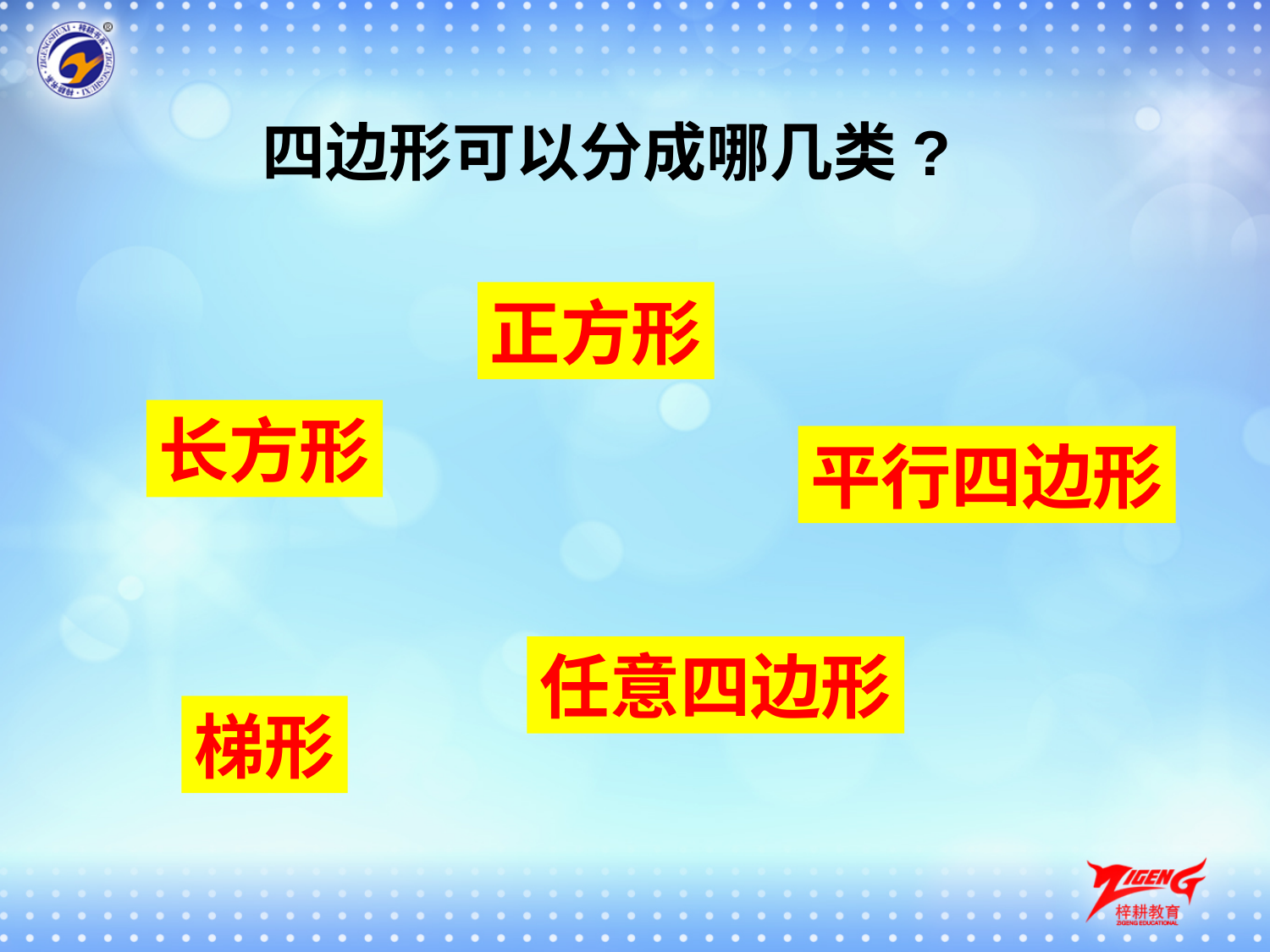

# 四边形可以分成哪几类?
正方形
长方形
平行四边形
任意四边形
梯形